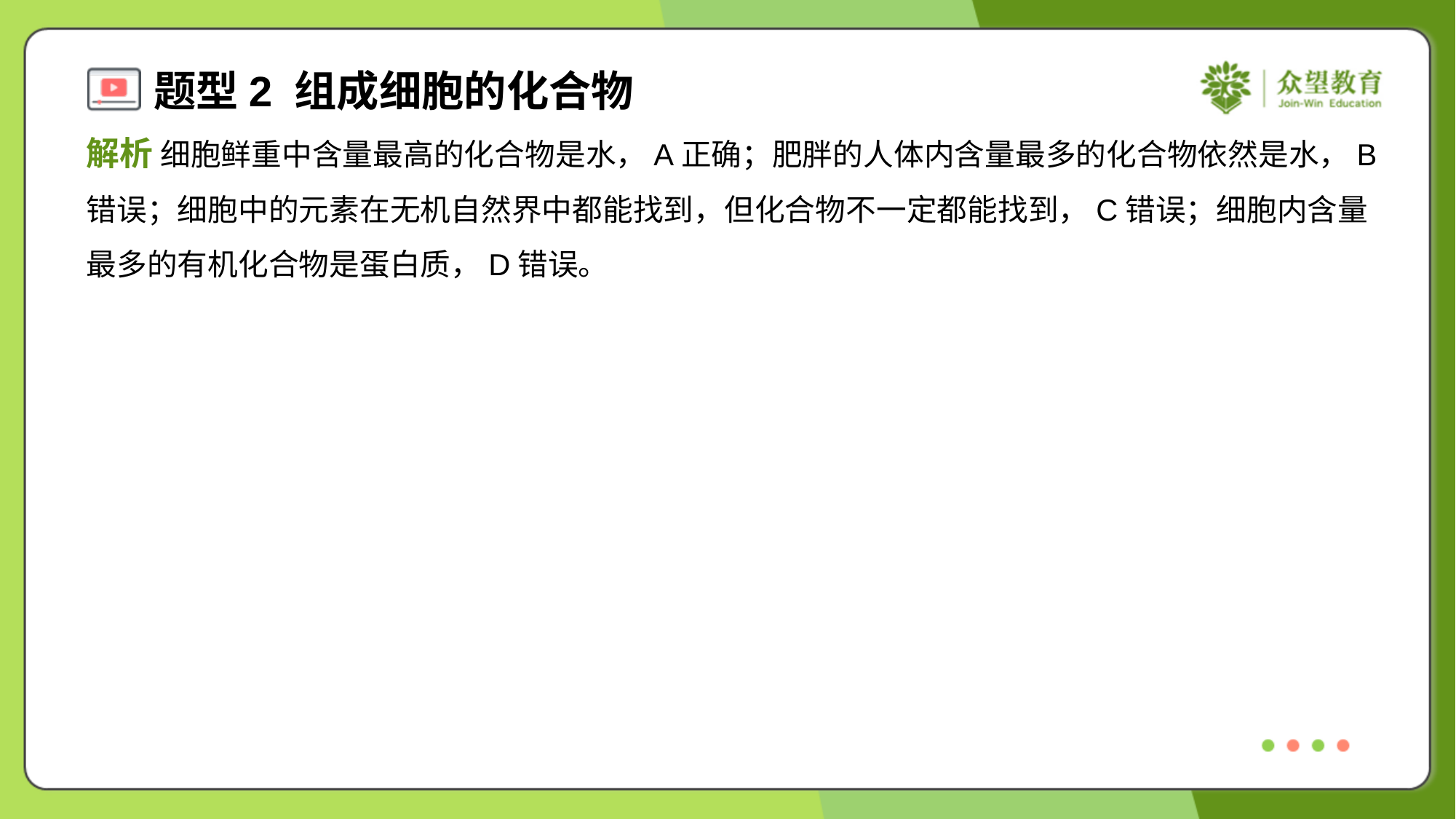

解析 细胞鲜重中含量最高的化合物是水，A正确；肥胖的人体内含量最多的化合物依然是水，B
错误；细胞中的元素在无机自然界中都能找到，但化合物不一定都能找到，C错误；细胞内含量
最多的有机化合物是蛋白质，D错误。